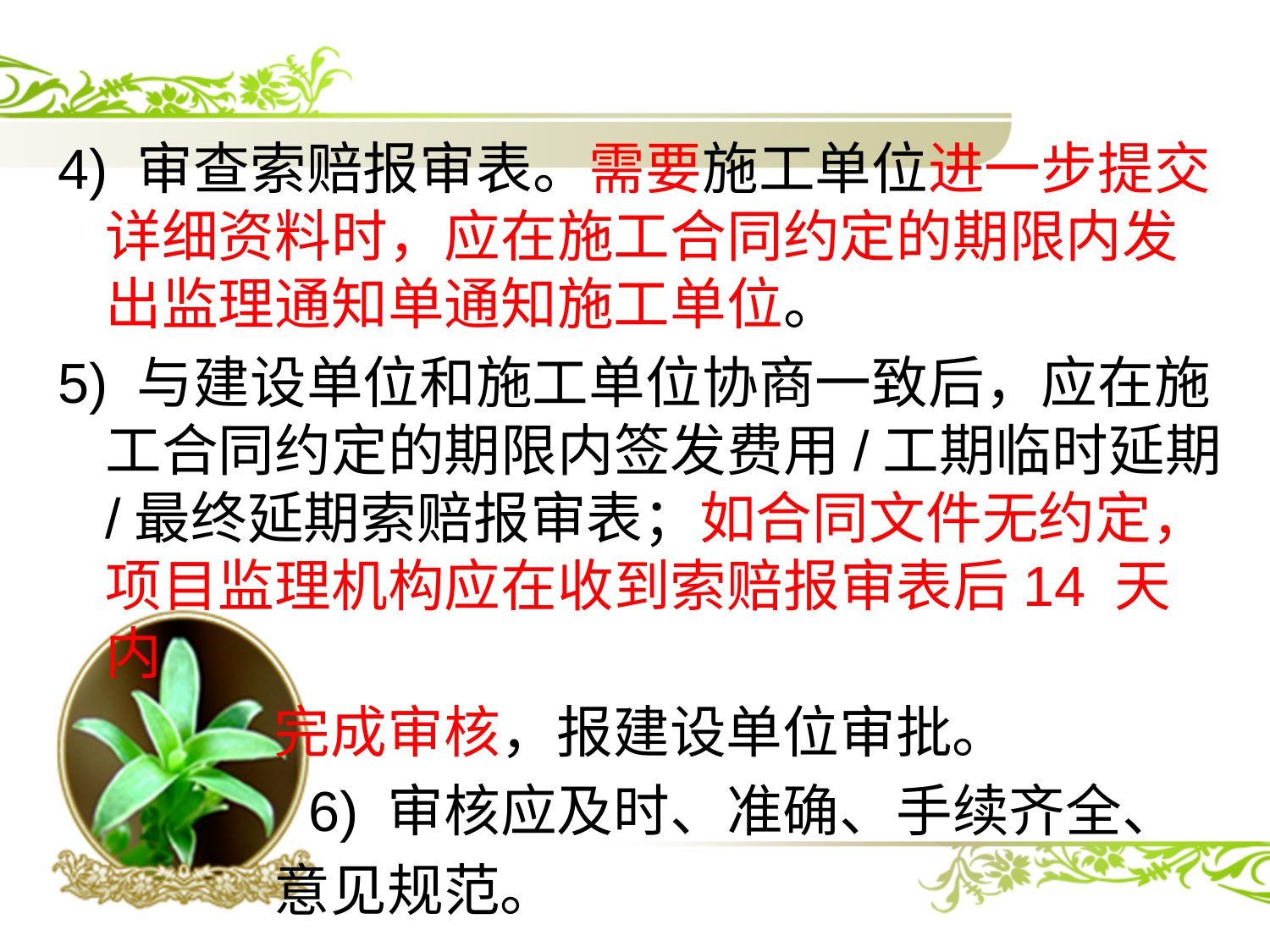

4) 审查索赔报审表。需要施工单位进一步提交详细资料时，应在施工合同约定的期限内发出监理通知单通知施工单位。
5) 与建设单位和施工单位协商一致后，应在施工合同约定的期限内签发费用/工期临时延期/最终延期索赔报审表；如合同文件无约定，项目监理机构应在收到索赔报审表后14 天内
                完成审核，报建设单位审批。
                6) 审核应及时、准确、手续齐全、
                意见规范。